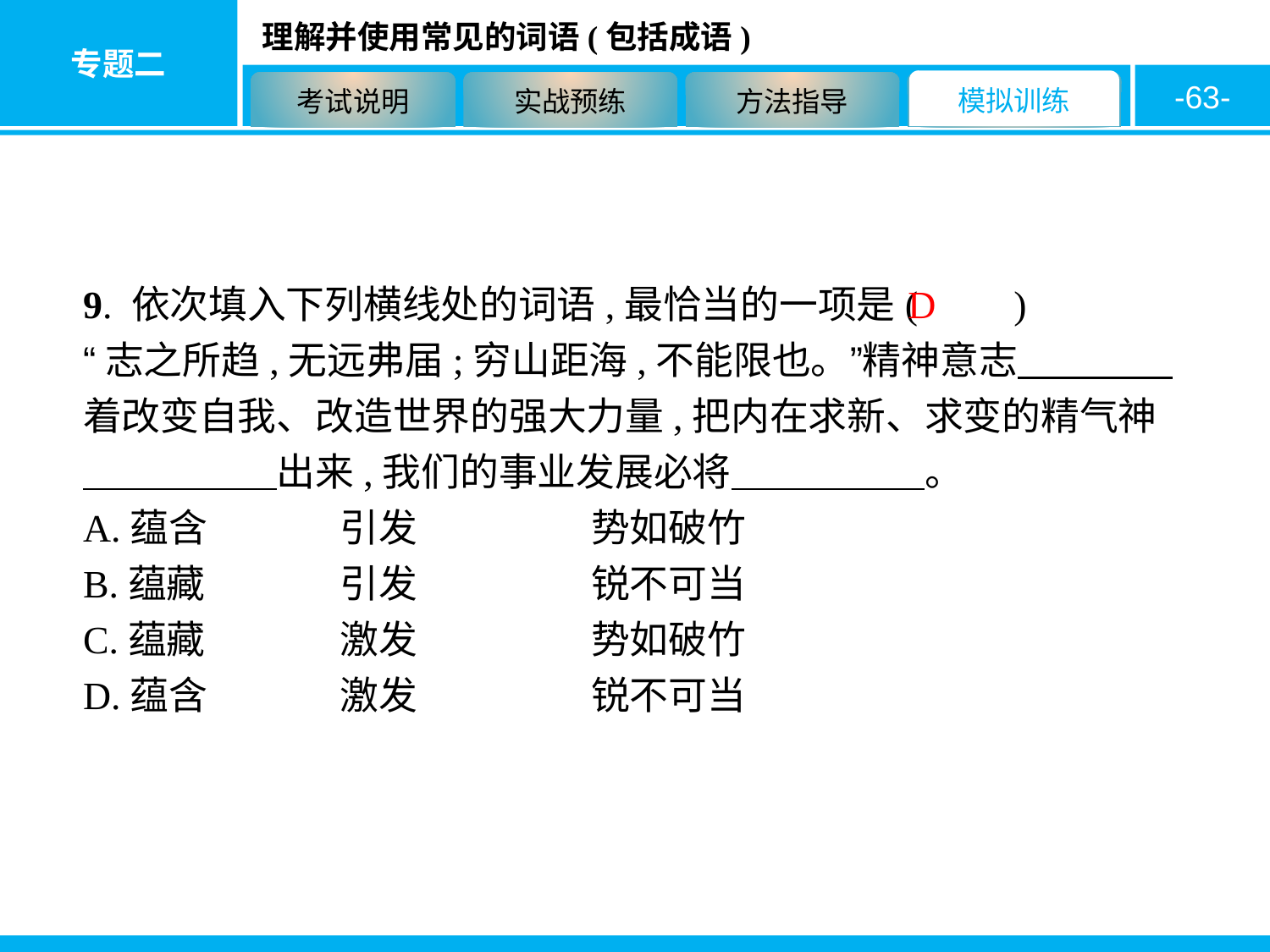

-63-
9. 依次填入下列横线处的词语,最恰当的一项是(　　)
“志之所趋,无远弗届;穷山距海,不能限也。”精神意志　　　　着改变自我、改造世界的强大力量,把内在求新、求变的精气神
　　　　　出来,我们的事业发展必将　　　　　。
A.蕴含　　	引发　　　	势如破竹
B.蕴藏　　　	引发　　　	锐不可当
C.蕴藏　　　	激发　　　	势如破竹
D.蕴含　　　	激发　　　	锐不可当
D